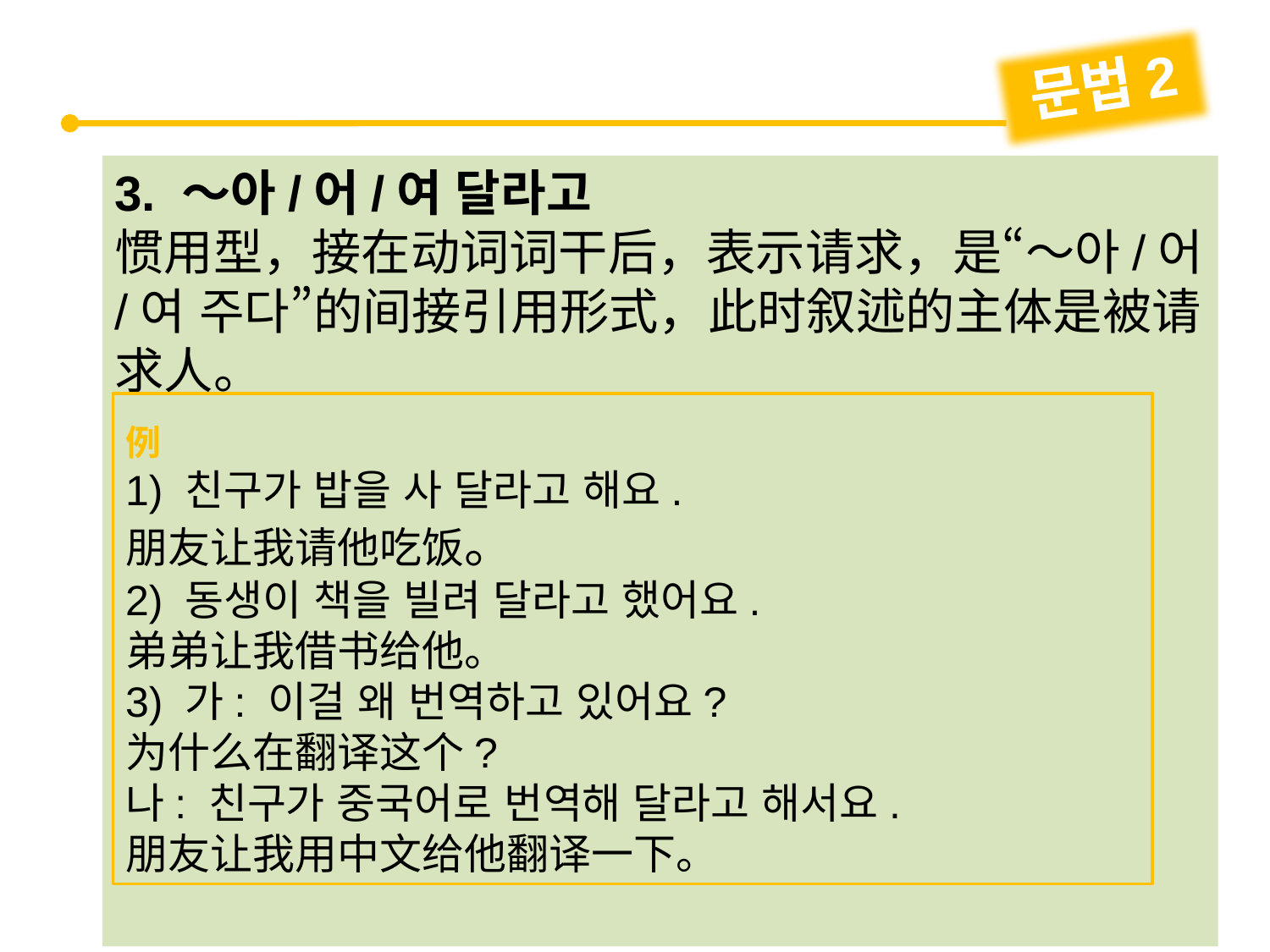

문법2
3. ～아/어/여 달라고
惯用型，接在动词词干后，表示请求，是“～아/어/여 주다”的间接引用形式，此时叙述的主体是被请求人。

例
1) 친구가 밥을 사 달라고 해요.
朋友让我请他吃饭。
2) 동생이 책을 빌려 달라고 했어요.
弟弟让我借书给他。
3) 가: 이걸 왜 번역하고 있어요?
为什么在翻译这个?
나: 친구가 중국어로 번역해 달라고 해서요.
朋友让我用中文给他翻译一下。